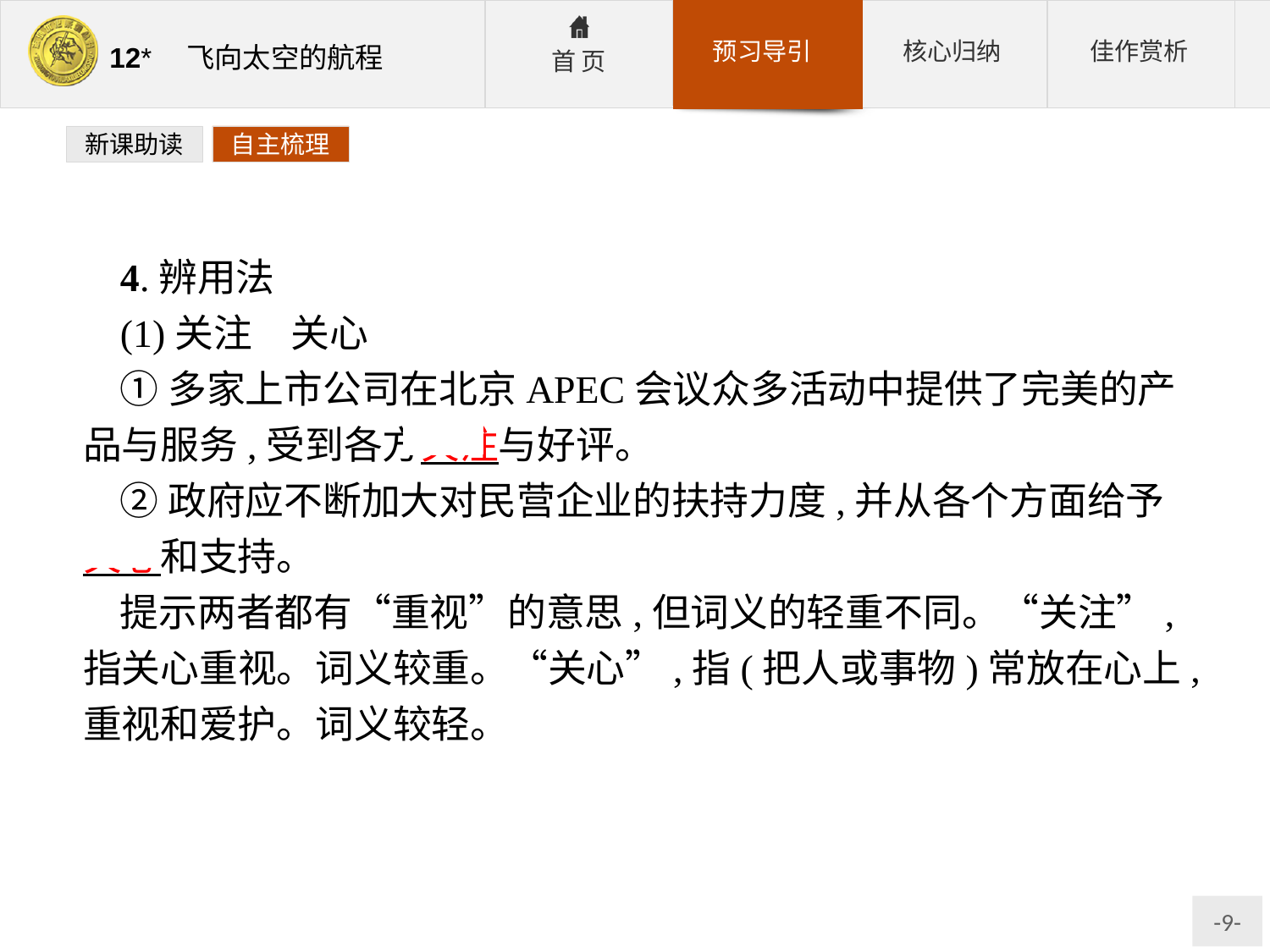

新课助读
自主梳理
4.辨用法
(1)关注　关心
①多家上市公司在北京APEC会议众多活动中提供了完美的产品与服务,受到各方关注与好评。
②政府应不断加大对民营企业的扶持力度,并从各个方面给予  关心和支持。
提示两者都有“重视”的意思,但词义的轻重不同。“关注”,指关心重视。词义较重。“关心”,指(把人或事物)常放在心上,重视和爱护。词义较轻。